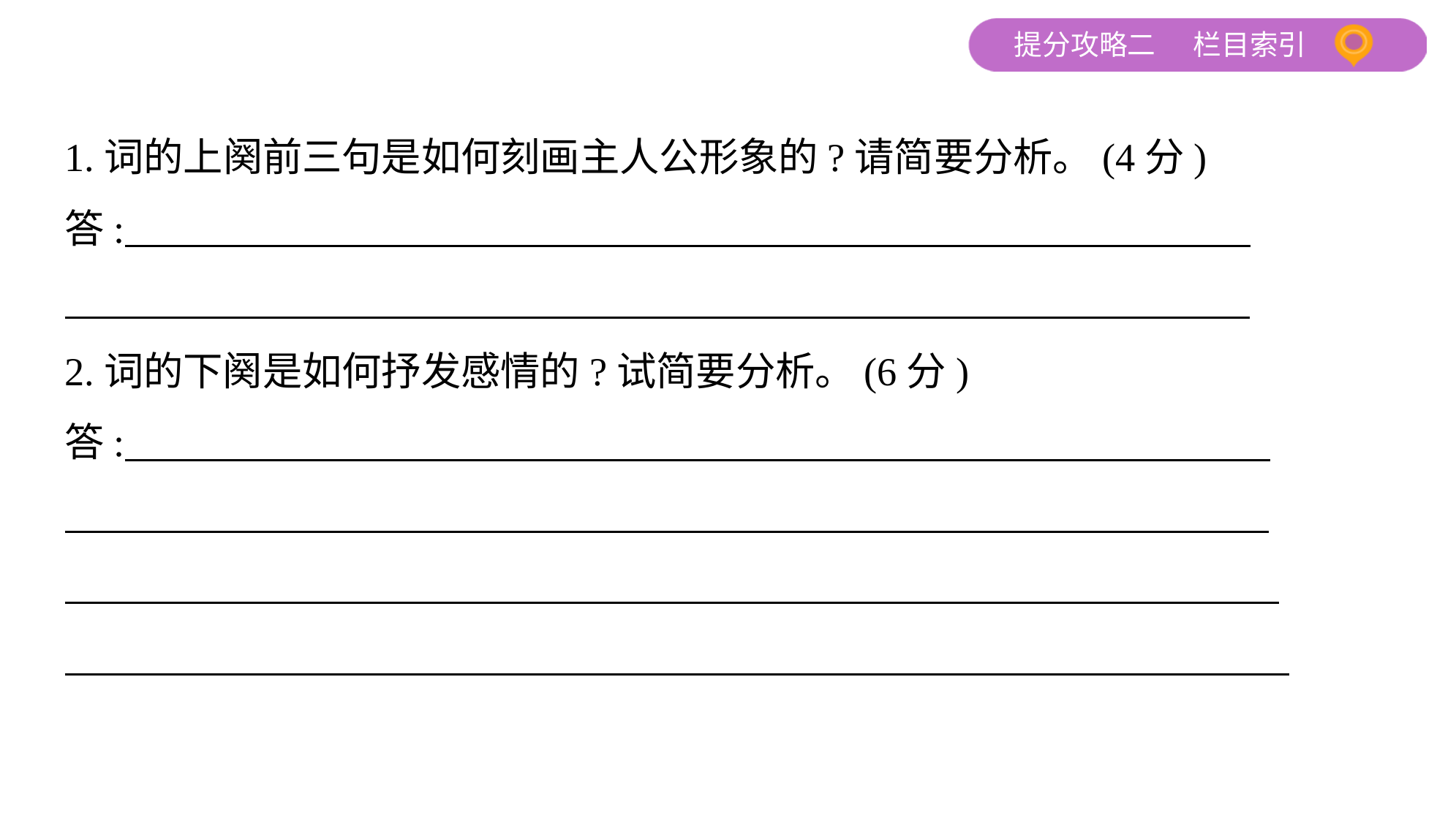

1.词的上阕前三句是如何刻画主人公形象的?请简要分析。(4分)
答:

2.词的下阕是如何抒发感情的?试简要分析。(6分)
答: